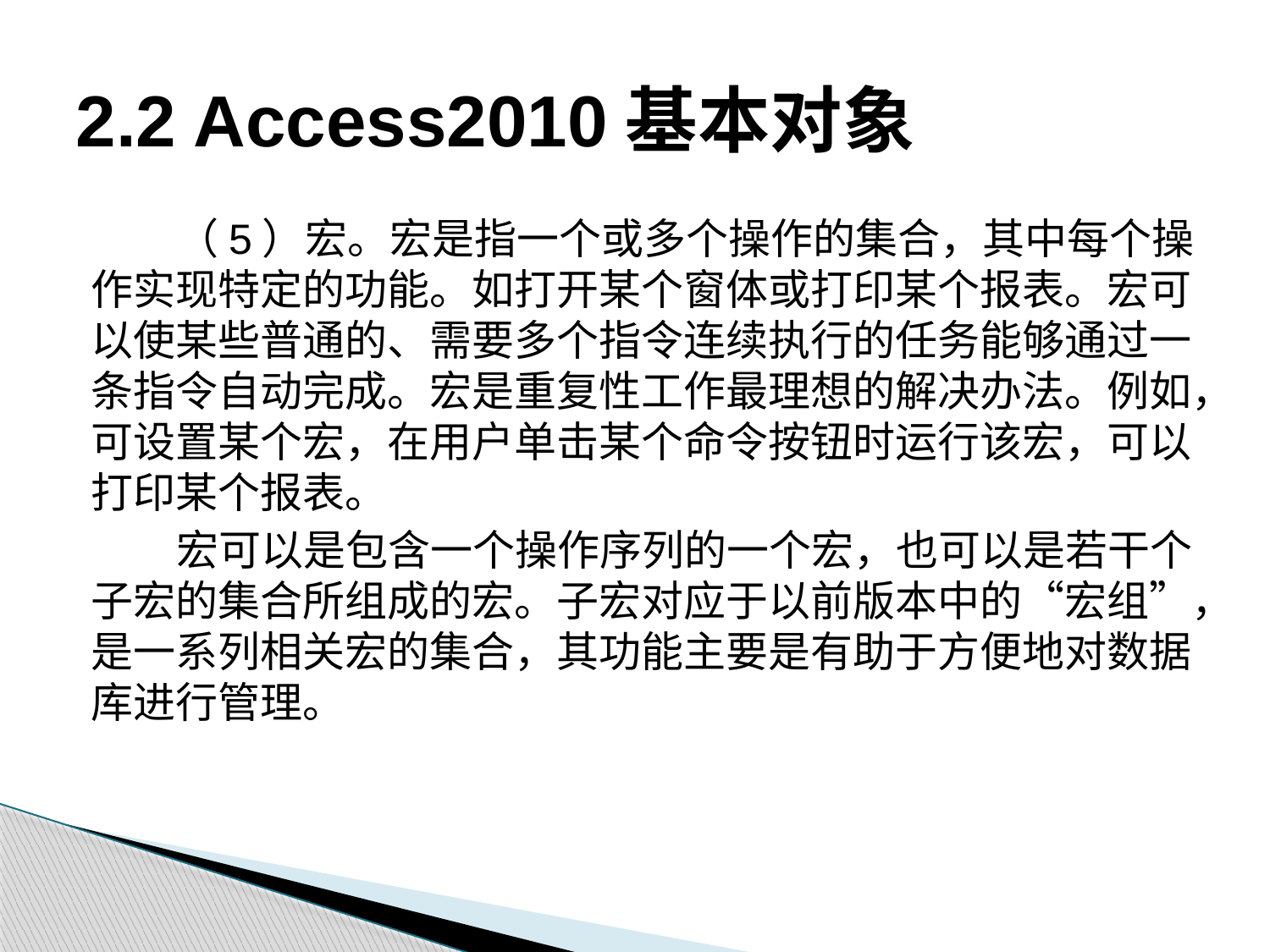

# 2.2 Access2010基本对象
（5）宏。宏是指一个或多个操作的集合，其中每个操作实现特定的功能。如打开某个窗体或打印某个报表。宏可以使某些普通的、需要多个指令连续执行的任务能够通过一条指令自动完成。宏是重复性工作最理想的解决办法。例如，可设置某个宏，在用户单击某个命令按钮时运行该宏，可以打印某个报表。
宏可以是包含一个操作序列的一个宏，也可以是若干个子宏的集合所组成的宏。子宏对应于以前版本中的“宏组”，是一系列相关宏的集合，其功能主要是有助于方便地对数据库进行管理。